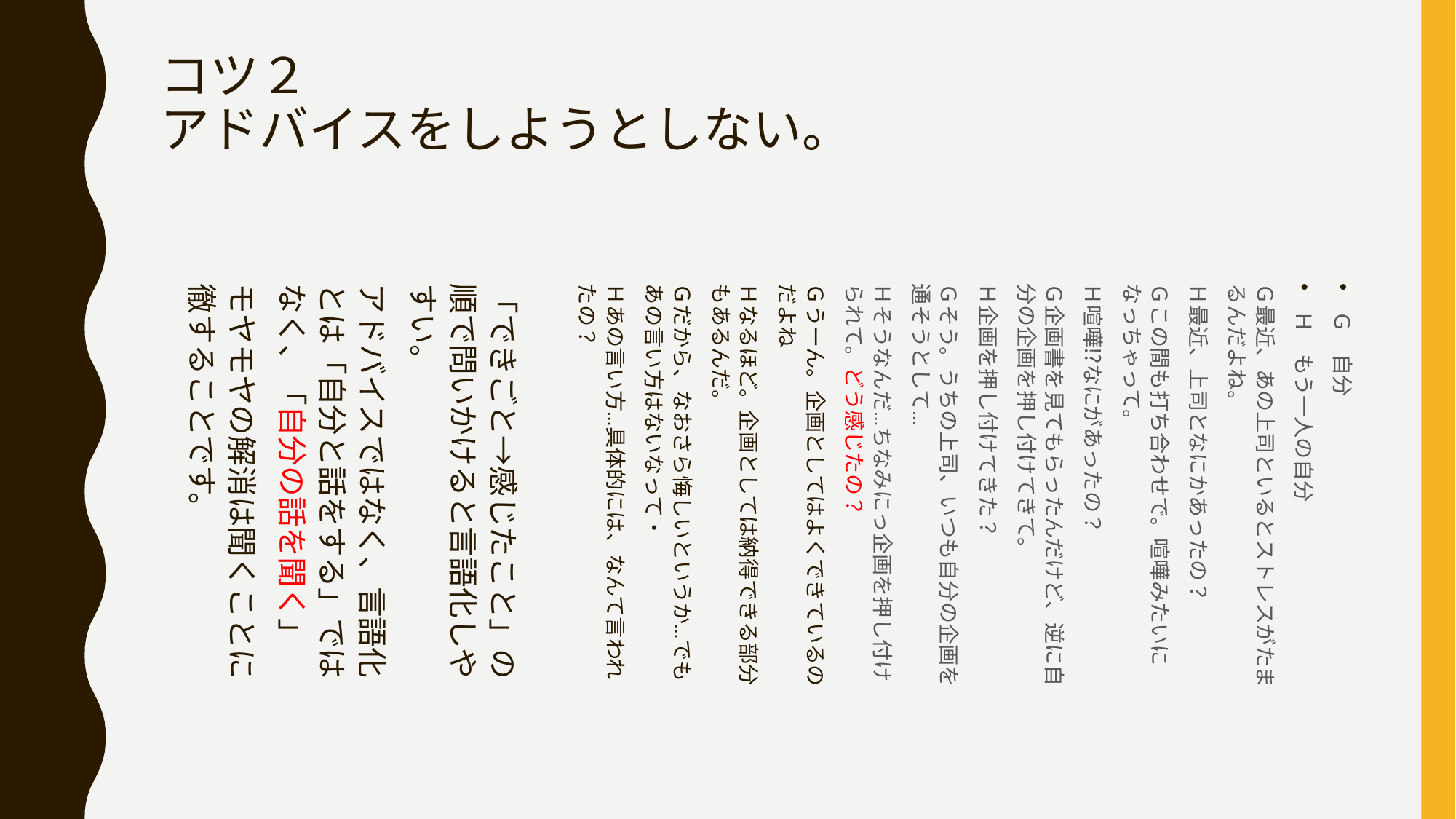

Ｇ　自分
Ｈ　もう一人の自分
Ｇ最近、あの上司といるとストレスがたまるんだよね。
Ｈ最近、上司となにかあったの？
Ｇこの間も打ち合わせで。喧嘩みたいになっちゃって。
Ｈ喧嘩⁉なにがあったの？
Ｇ企画書を見てもらったんだけど、逆に自分の企画を押し付けてきて。
Ｈ企画を押し付けてきた？
Ｇそう。うちの上司、いつも自分の企画を通そうとして…
Ｈそうなんだ…ちなみにっ企画を押し付けられて。どう感じたの？
Ｇうーん。企画としてはよくできているのだよね
Ｈなるほど。企画としては納得できる部分もあるんだ。
Ｇだから、なおさら悔しいというか…でもあの言い方はないなって・
Ｈあの言い方…具体的には、なんて言われたの？

「できごと→感じたこと」の順で問いかけると言語化しやすい。
アドバイスではなく、言語化とは「自分と話をする」ではなく、「自分の話を聞く」
モヤモヤの解消は聞くことに徹することです。
# コツ２　 アドバイスをしようとしない。